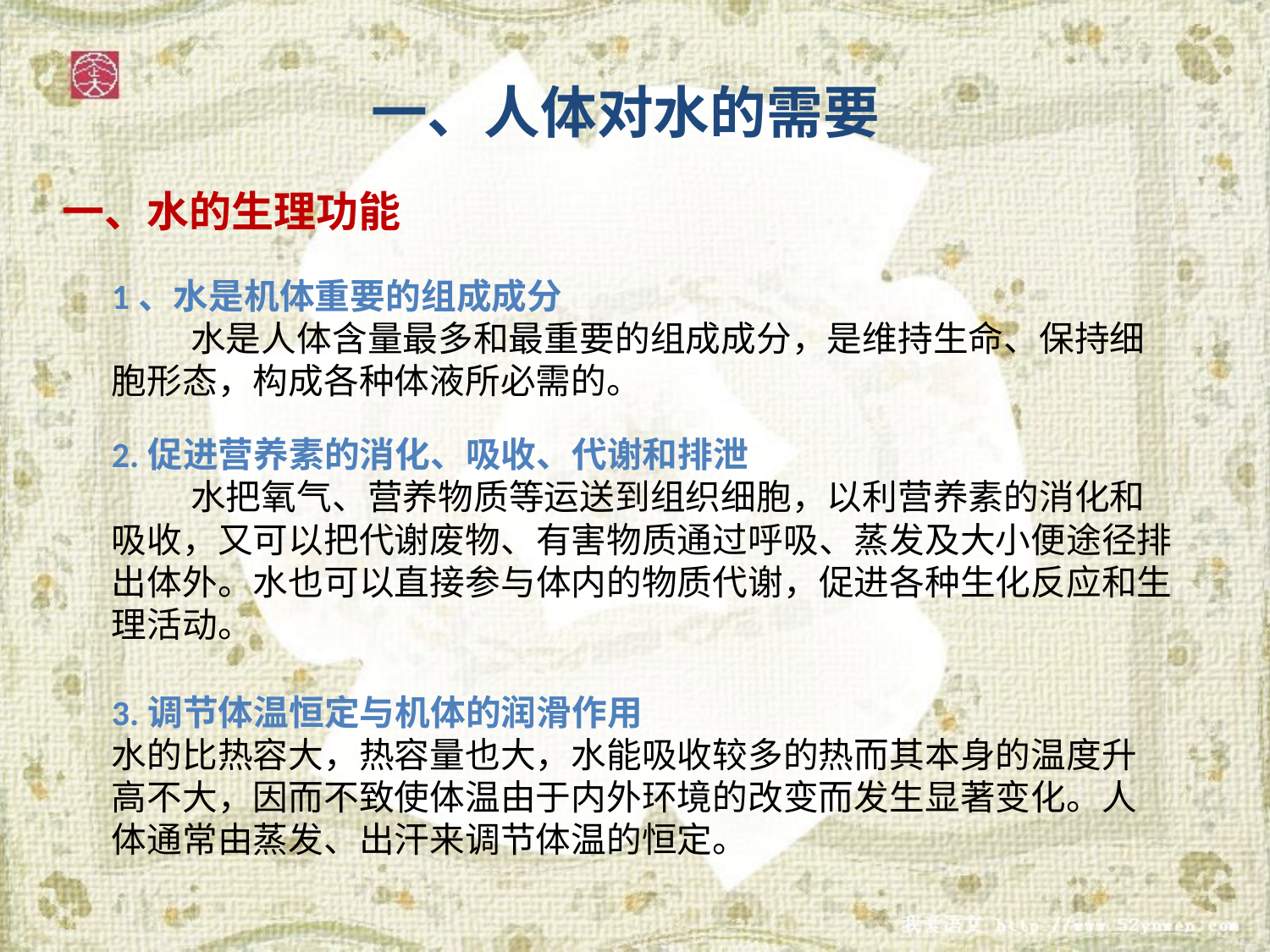

一、人体对水的需要
一、水的生理功能
1、水是机体重要的组成成分
         水是人体含量最多和最重要的组成成分，是维持生命、保持细胞形态，构成各种体液所必需的。

2.促进营养素的消化、吸收、代谢和排泄
         水把氧气、营养物质等运送到组织细胞，以利营养素的消化和吸收，又可以把代谢废物、有害物质通过呼吸、蒸发及大小便途径排出体外。水也可以直接参与体内的物质代谢，促进各种生化反应和生理活动。
3.调节体温恒定与机体的润滑作用
水的比热容大，热容量也大，水能吸收较多的热而其本身的温度升高不大，因而不致使体温由于内外环境的改变而发生显著变化。人体通常由蒸发、出汗来调节体温的恒定。